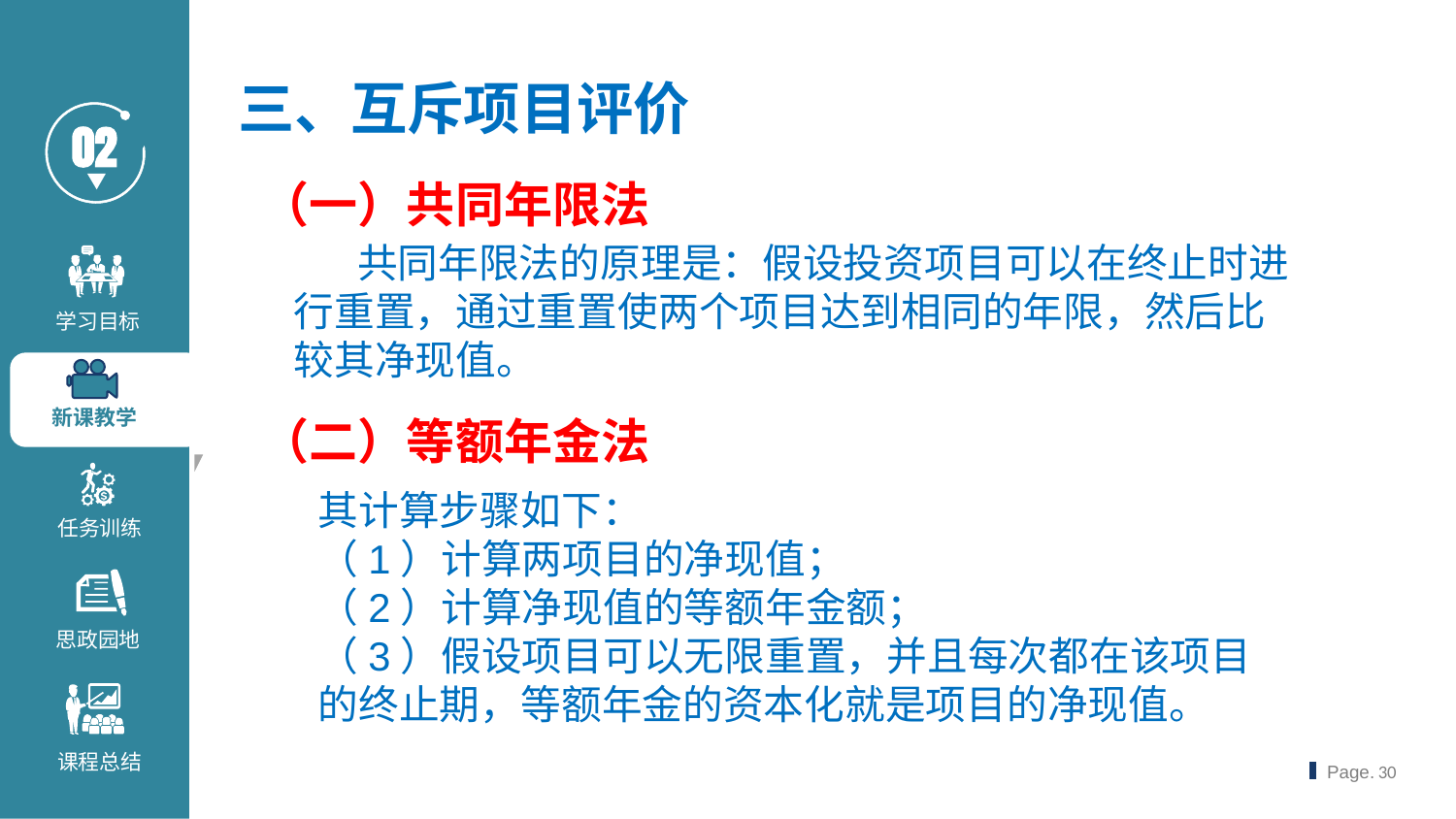

三、互斥项目评价
（一）共同年限法
      共同年限法的原理是：假设投资项目可以在终止时进行重置，通过重置使两个项目达到相同的年限，然后比较其净现值。
（二）等额年金法
其计算步骤如下：
（1）计算两项目的净现值；
（2）计算净现值的等额年金额；
（3）假设项目可以无限重置，并且每次都在该项目的终止期，等额年金的资本化就是项目的净现值。